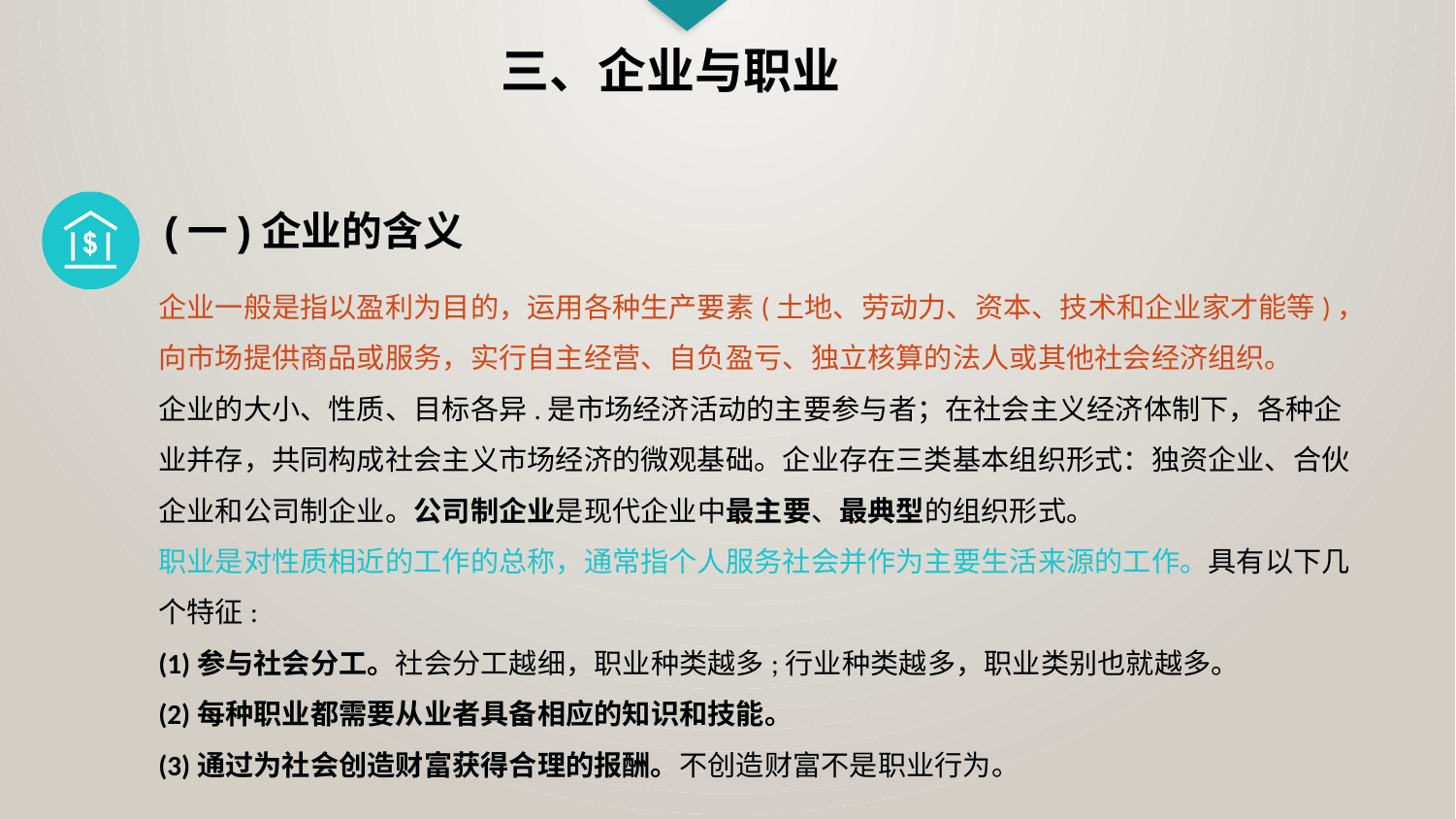

三、企业与职业

(一)企业的含义

企业一般是指以盈利为目的，运用各种生产要素(土地、劳动力、资本、技术和企业家才能等)，向市场提供商品或服务，实行自主经营、自负盈亏、独立核算的法人或其他社会经济组织。
企业的大小、性质、目标各异.是市场经济活动的主要参与者；在社会主义经济体制下，各种企业并存，共同构成社会主义市场经济的微观基础。企业存在三类基本组织形式：独资企业、合伙企业和公司制企业。公司制企业是现代企业中最主要、最典型的组织形式。
职业是对性质相近的工作的总称，通常指个人服务社会并作为主要生活来源的工作。具有以下几个特征:
(1)参与社会分工。社会分工越细，职业种类越多;行业种类越多，职业类别也就越多。
(2)每种职业都需要从业者具备相应的知识和技能。
(3)通过为社会创造财富获得合理的报酬。不创造财富不是职业行为。
39